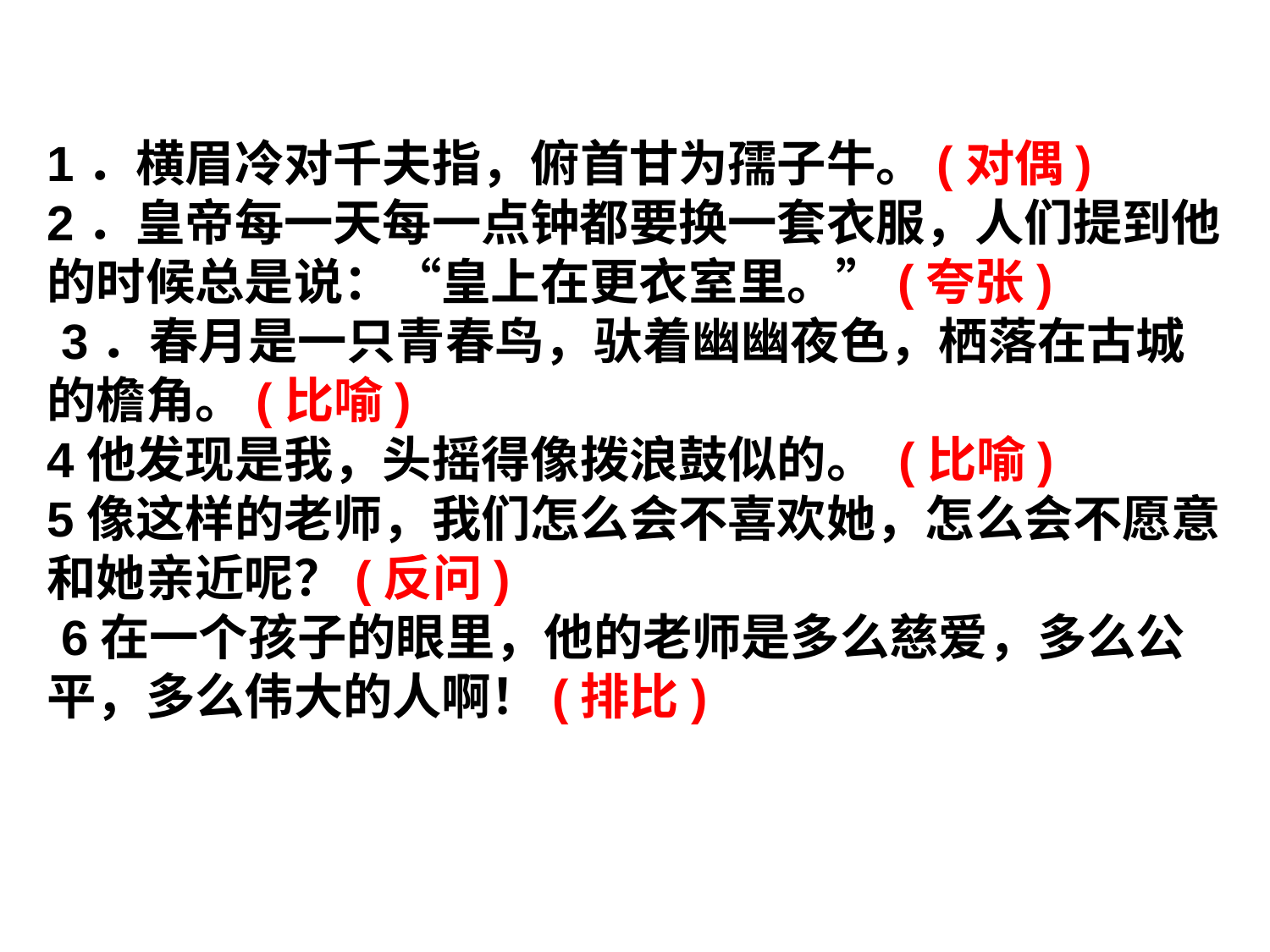

1．横眉冷对千夫指，俯首甘为孺子牛。(对偶)
2．皇帝每一天每一点钟都要换一套衣服，人们提到他的时候总是说：“皇上在更衣室里。”(夸张)
 3．春月是一只青春鸟，驮着幽幽夜色，栖落在古城的檐角。(比喻)
4他发现是我，头摇得像拨浪鼓似的。 (比喻)
5像这样的老师，我们怎么会不喜欢她，怎么会不愿意和她亲近呢？(反问)
 6在一个孩子的眼里，他的老师是多么慈爱，多么公平，多么伟大的人啊！(排比)